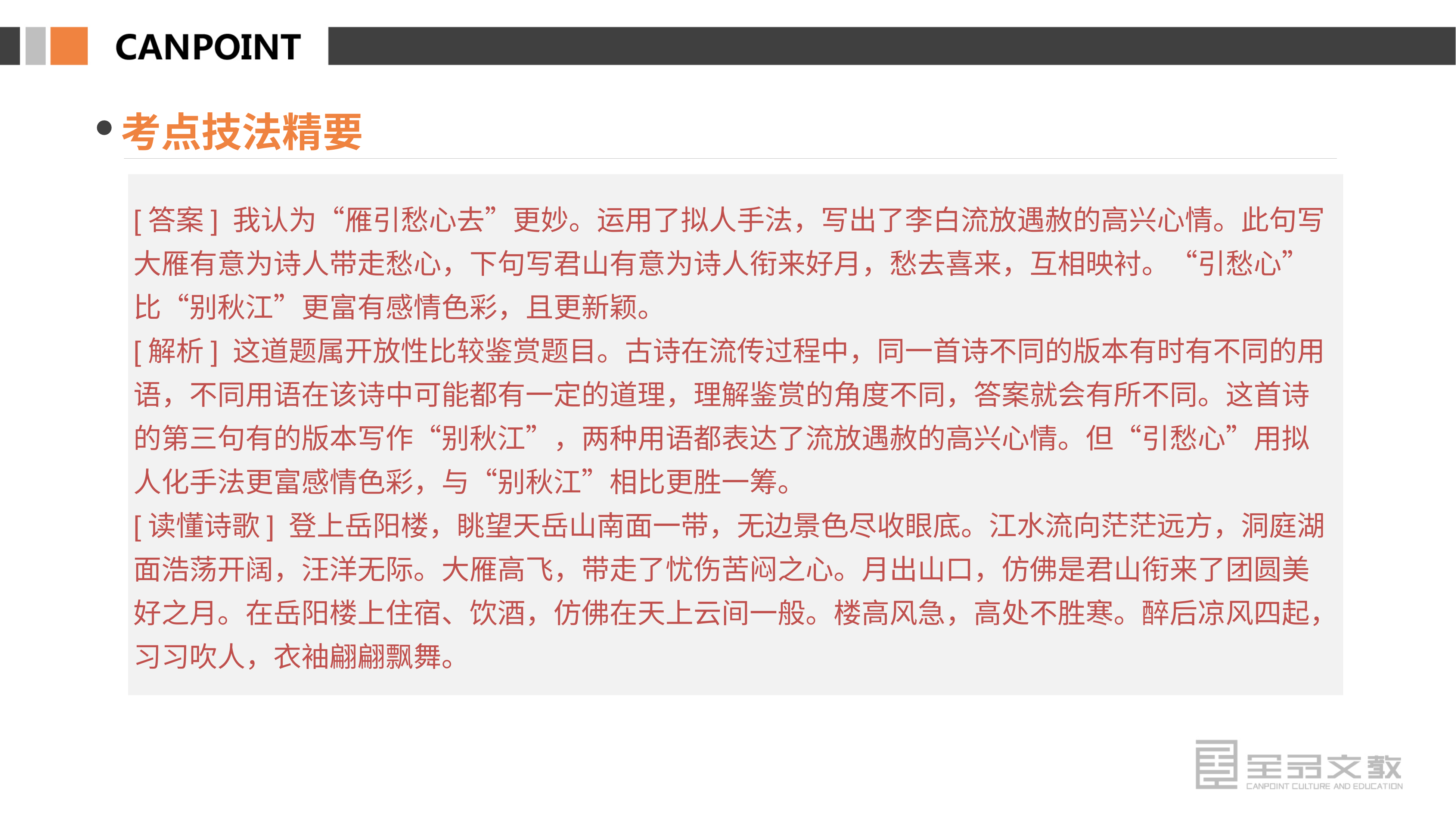

考点技法精要

[答案] 我认为“雁引愁心去”更妙。运用了拟人手法，写出了李白流放遇赦的高兴心情。此句写大雁有意为诗人带走愁心，下句写君山有意为诗人衔来好月，愁去喜来，互相映衬。“引愁心”比“别秋江”更富有感情色彩，且更新颖。
[解析] 这道题属开放性比较鉴赏题目。古诗在流传过程中，同一首诗不同的版本有时有不同的用语，不同用语在该诗中可能都有一定的道理，理解鉴赏的角度不同，答案就会有所不同。这首诗的第三句有的版本写作“别秋江”，两种用语都表达了流放遇赦的高兴心情。但“引愁心”用拟人化手法更富感情色彩，与“别秋江”相比更胜一筹。
[读懂诗歌] 登上岳阳楼，眺望天岳山南面一带，无边景色尽收眼底。江水流向茫茫远方，洞庭湖面浩荡开阔，汪洋无际。大雁高飞，带走了忧伤苦闷之心。月出山口，仿佛是君山衔来了团圆美好之月。在岳阳楼上住宿、饮酒，仿佛在天上云间一般。楼高风急，高处不胜寒。醉后凉风四起，习习吹人，衣袖翩翩飘舞。